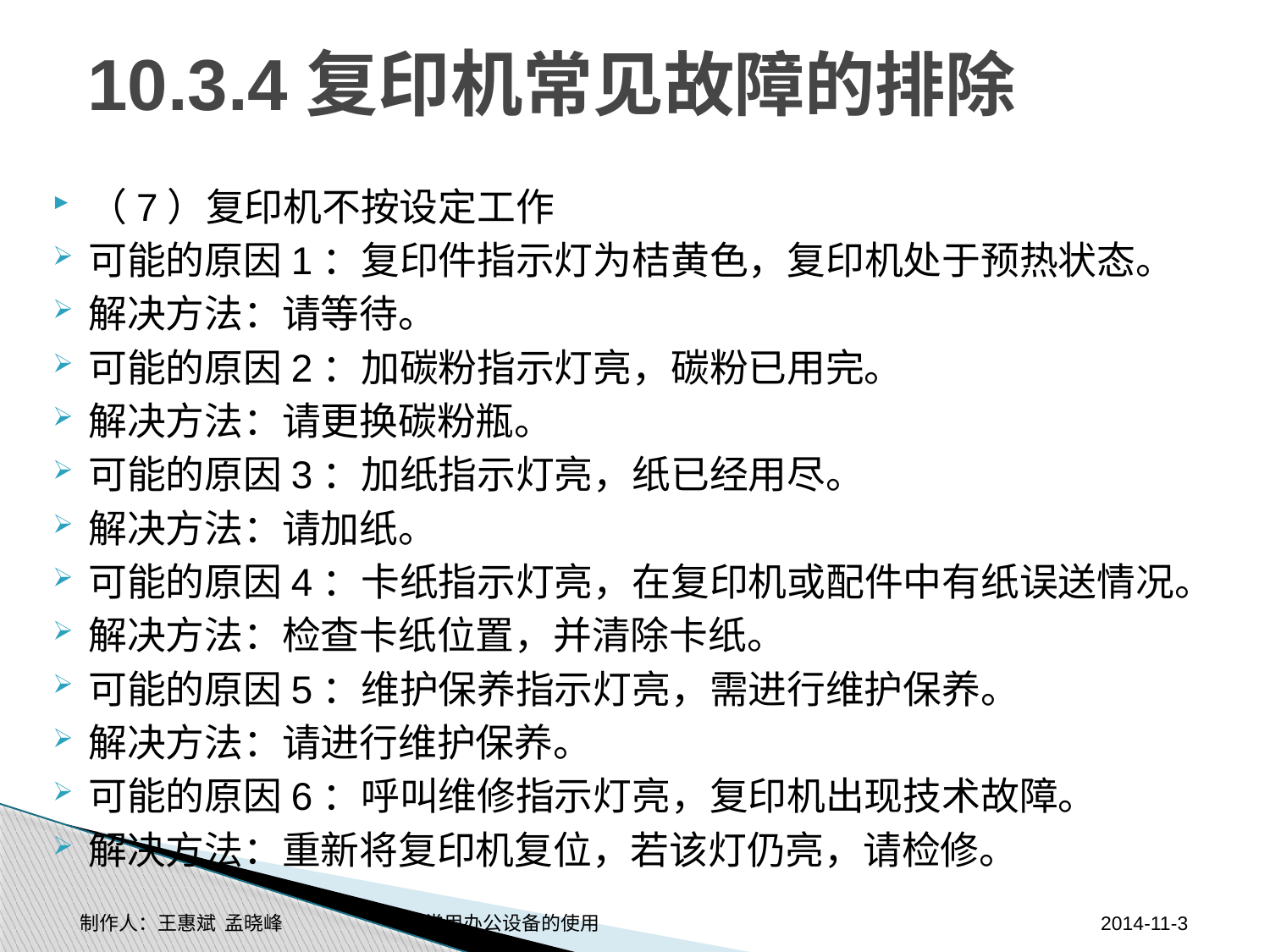

# 10.3.4复印机常见故障的排除
（7）复印机不按设定工作
可能的原因1：复印件指示灯为桔黄色，复印机处于预热状态。
解决方法：请等待。
可能的原因2：加碳粉指示灯亮，碳粉已用完。
解决方法：请更换碳粉瓶。
可能的原因3：加纸指示灯亮，纸已经用尽。
解决方法：请加纸。
可能的原因4：卡纸指示灯亮，在复印机或配件中有纸误送情况。
解决方法：检查卡纸位置，并清除卡纸。
可能的原因5：维护保养指示灯亮，需进行维护保养。
解决方法：请进行维护保养。
可能的原因6：呼叫维修指示灯亮，复印机出现技术故障。
解决方法：重新将复印机复位，若该灯仍亮，请检修。

制作人：王惠斌  孟晓峰                                常用办公设备的使用
2014-11-3